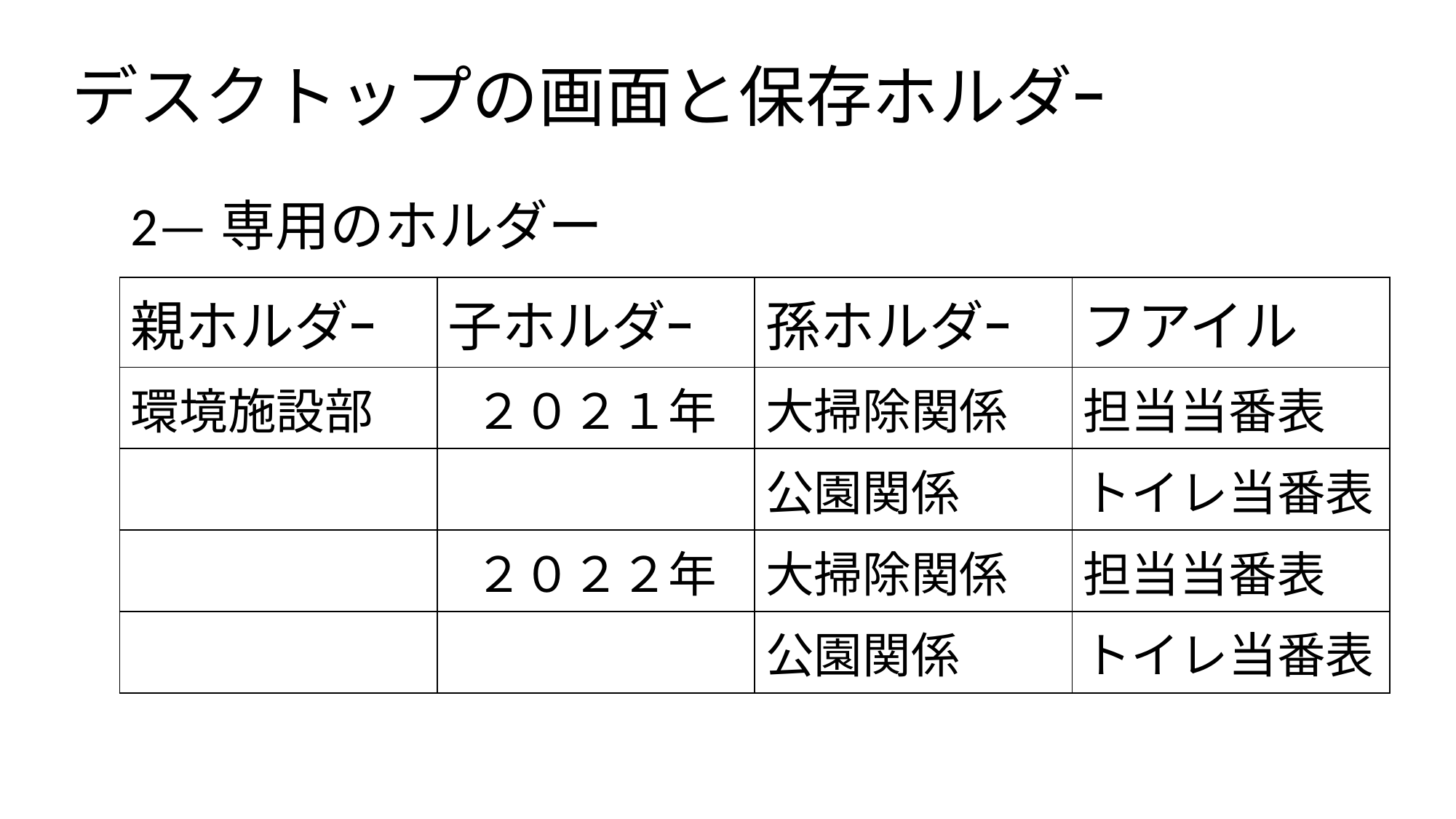

# デスクトップの画面と保存ホルダｰ
2—専用のホルダー
| 親ホルダｰ | 子ホルダｰ | 孫ホルダｰ | フアイル |
| --- | --- | --- | --- |
| 環境施設部 | ２０２１年 | 大掃除関係 | 担当当番表 |
|  |  | 公園関係 | トイレ当番表 |
|  | ２０２２年 | 大掃除関係 | 担当当番表 |
|  |  | 公園関係 | トイレ当番表 |